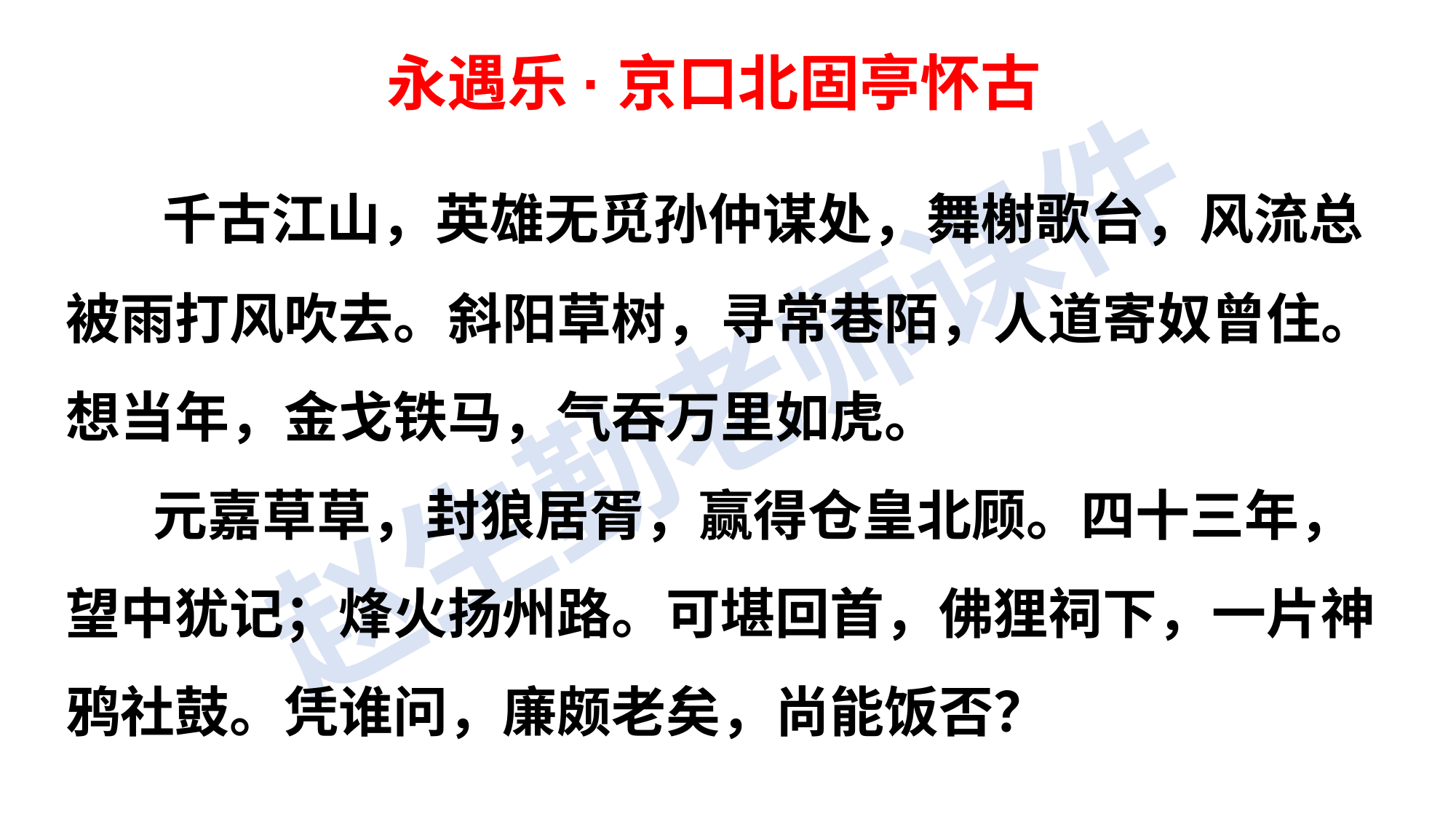

永遇乐·京口北固亭怀古
      千古江山，英雄无觅孙仲谋处，舞榭歌台，风流总被雨打风吹去。斜阳草树，寻常巷陌，人道寄奴曾住。想当年，金戈铁马，气吞万里如虎。
      元嘉草草，封狼居胥，赢得仓皇北顾。四十三年，望中犹记；烽火扬州路。可堪回首，佛狸祠下，一片神鸦社鼓。凭谁问，廉颇老矣，尚能饭否？